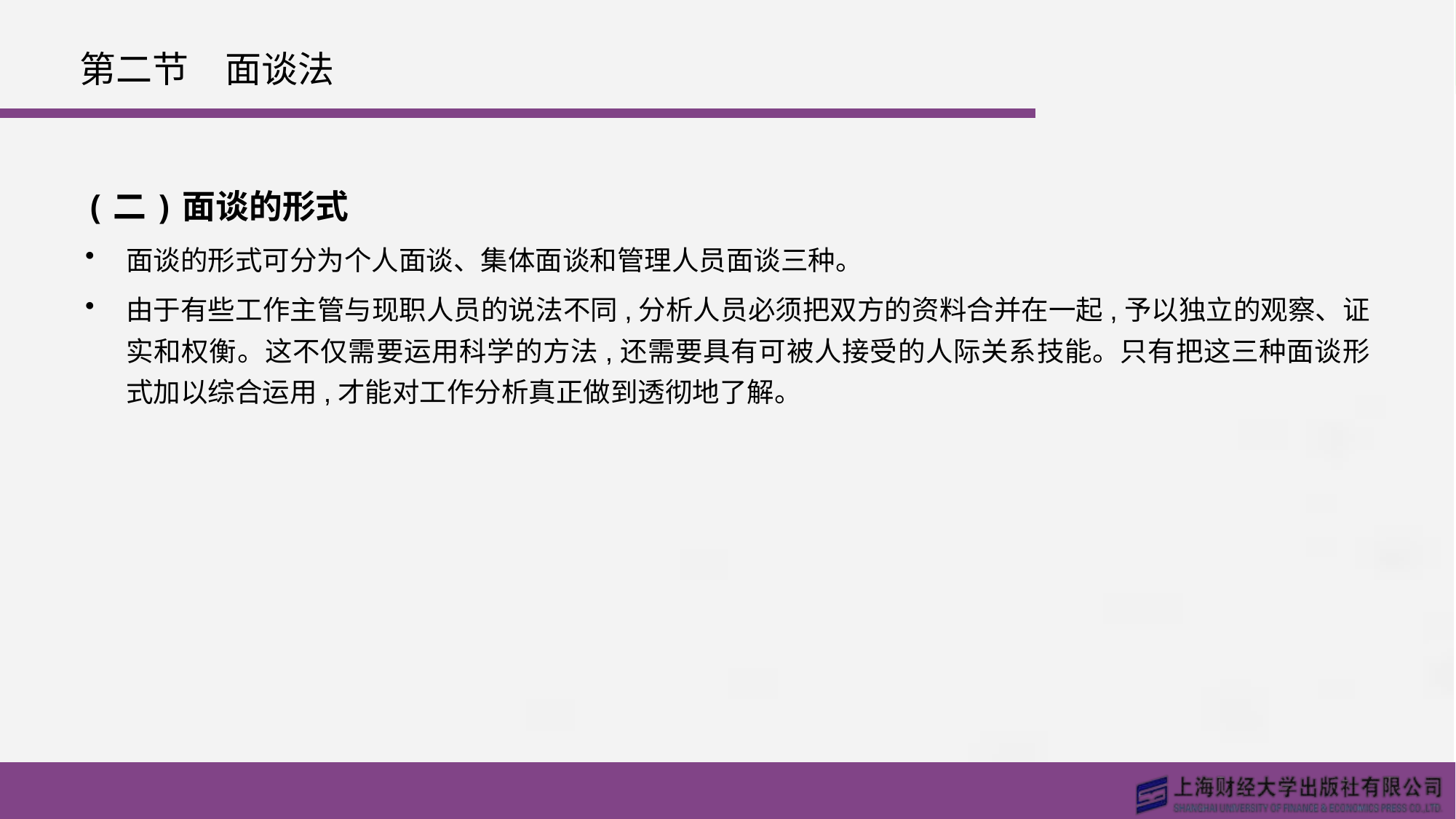

# 第二节　面谈法
(二)面谈的形式
面谈的形式可分为个人面谈、集体面谈和管理人员面谈三种。
由于有些工作主管与现职人员的说法不同,分析人员必须把双方的资料合并在一起,予以独立的观察、证实和权衡。这不仅需要运用科学的方法,还需要具有可被人接受的人际关系技能。只有把这三种面谈形式加以综合运用,才能对工作分析真正做到透彻地了解。